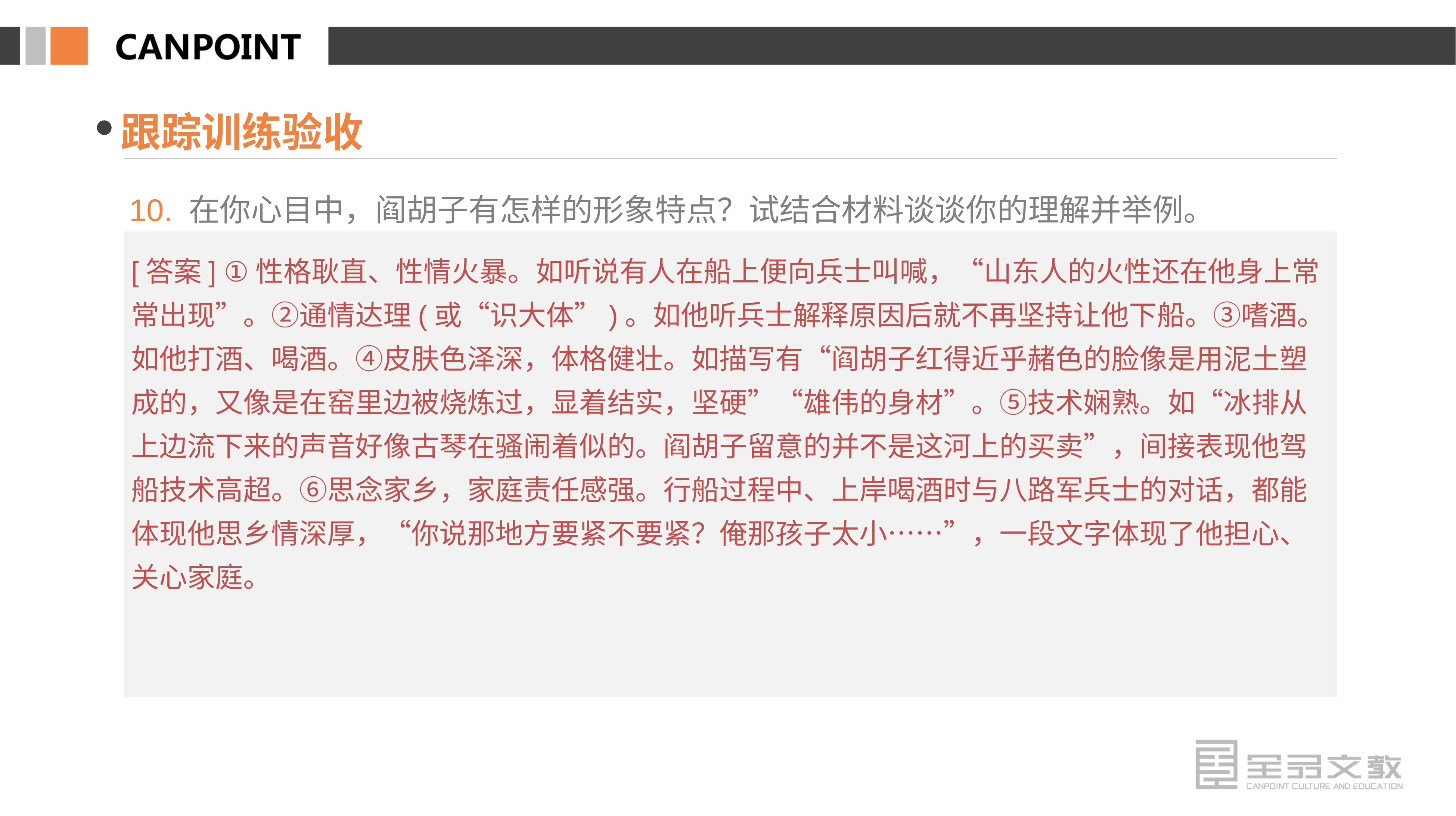

跟踪训练验收

10. 在你心目中，阎胡子有怎样的形象特点？试结合材料谈谈你的理解并举例。

[答案] ①性格耿直、性情火暴。如听说有人在船上便向兵士叫喊，“山东人的火性还在他身上常常出现”。②通情达理(或“识大体”)。如他听兵士解释原因后就不再坚持让他下船。③嗜酒。如他打酒、喝酒。④皮肤色泽深，体格健壮。如描写有“阎胡子红得近乎赭色的脸像是用泥土塑成的，又像是在窑里边被烧炼过，显着结实，坚硬”“雄伟的身材”。⑤技术娴熟。如“冰排从上边流下来的声音好像古琴在骚闹着似的。阎胡子留意的并不是这河上的买卖”，间接表现他驾船技术高超。⑥思念家乡，家庭责任感强。行船过程中、上岸喝酒时与八路军兵士的对话，都能体现他思乡情深厚，“你说那地方要紧不要紧？俺那孩子太小……”，一段文字体现了他担心、关心家庭。